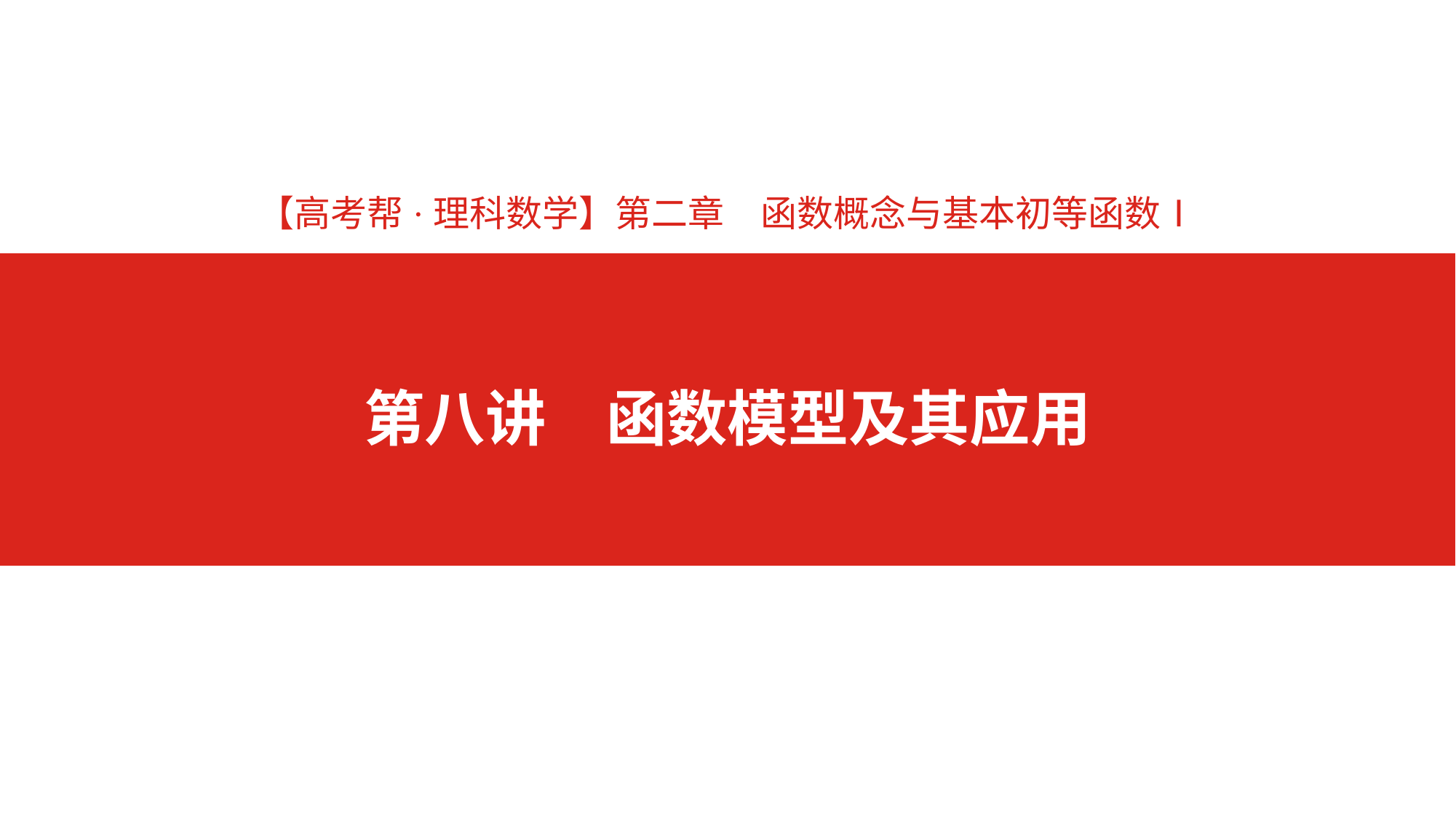

【高考帮·理科数学】第二章　函数概念与基本初等函数Ⅰ
第八讲　函数模型及其应用